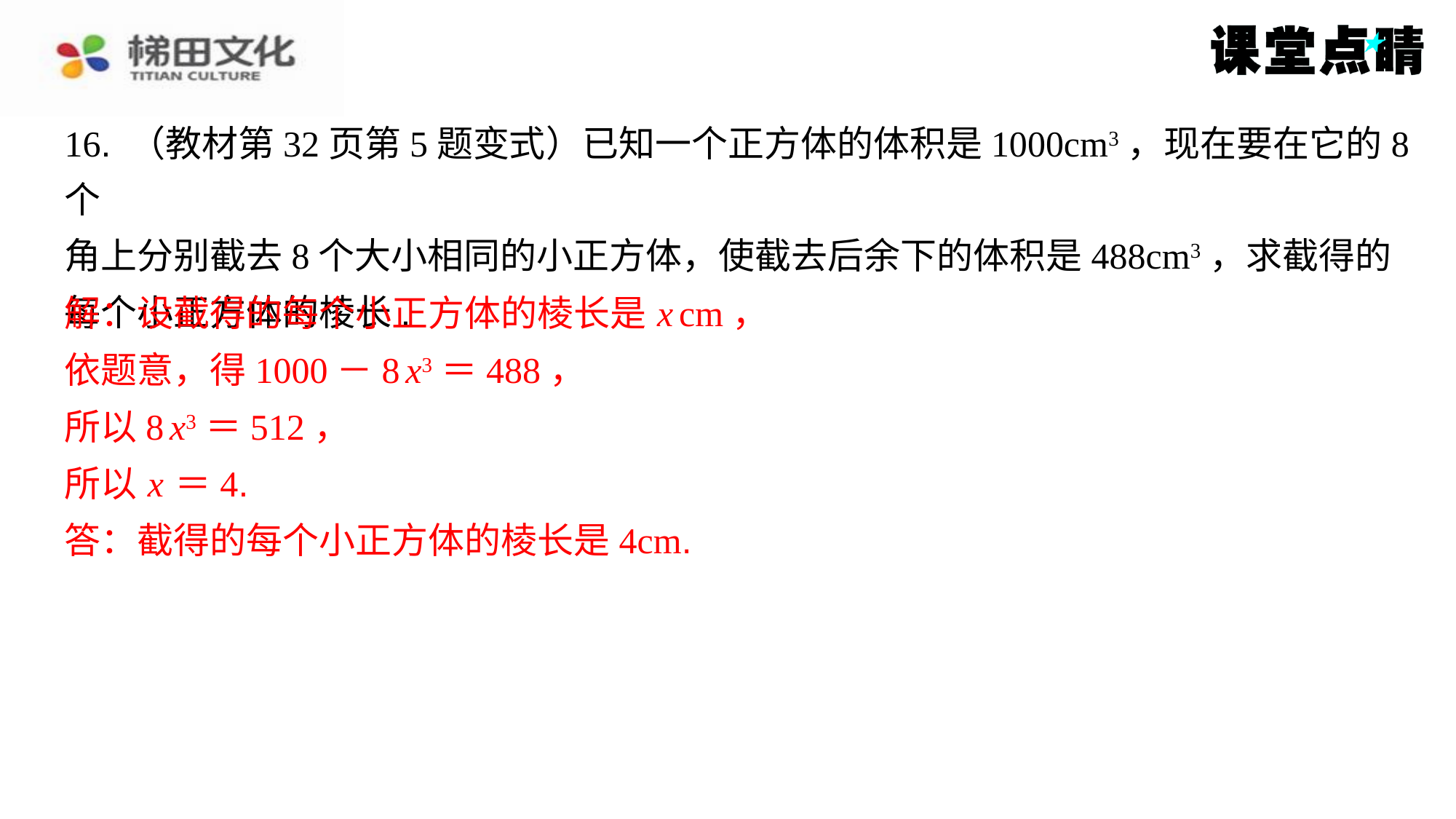

16. （教材第32页第5题变式）已知一个正方体的体积是1000cm3，现在要在它的8个
角上分别截去8个大小相同的小正方体，使截去后余下的体积是488cm3，求截得的
每个小正方体的棱长.
解：设截得的每个小正方体的棱长是 x cm，
依题意，得1000－8 x3＝488，
所以8 x3＝512，
所以 x ＝4.
答：截得的每个小正方体的棱长是4cm.
解：设截得的每个小正方体的棱长是 x cm，
依题意，得1000－8 x3＝488，
所以8 x3＝512，
所以 x ＝4.
答：截得的每个小正方体的棱长是4cm.